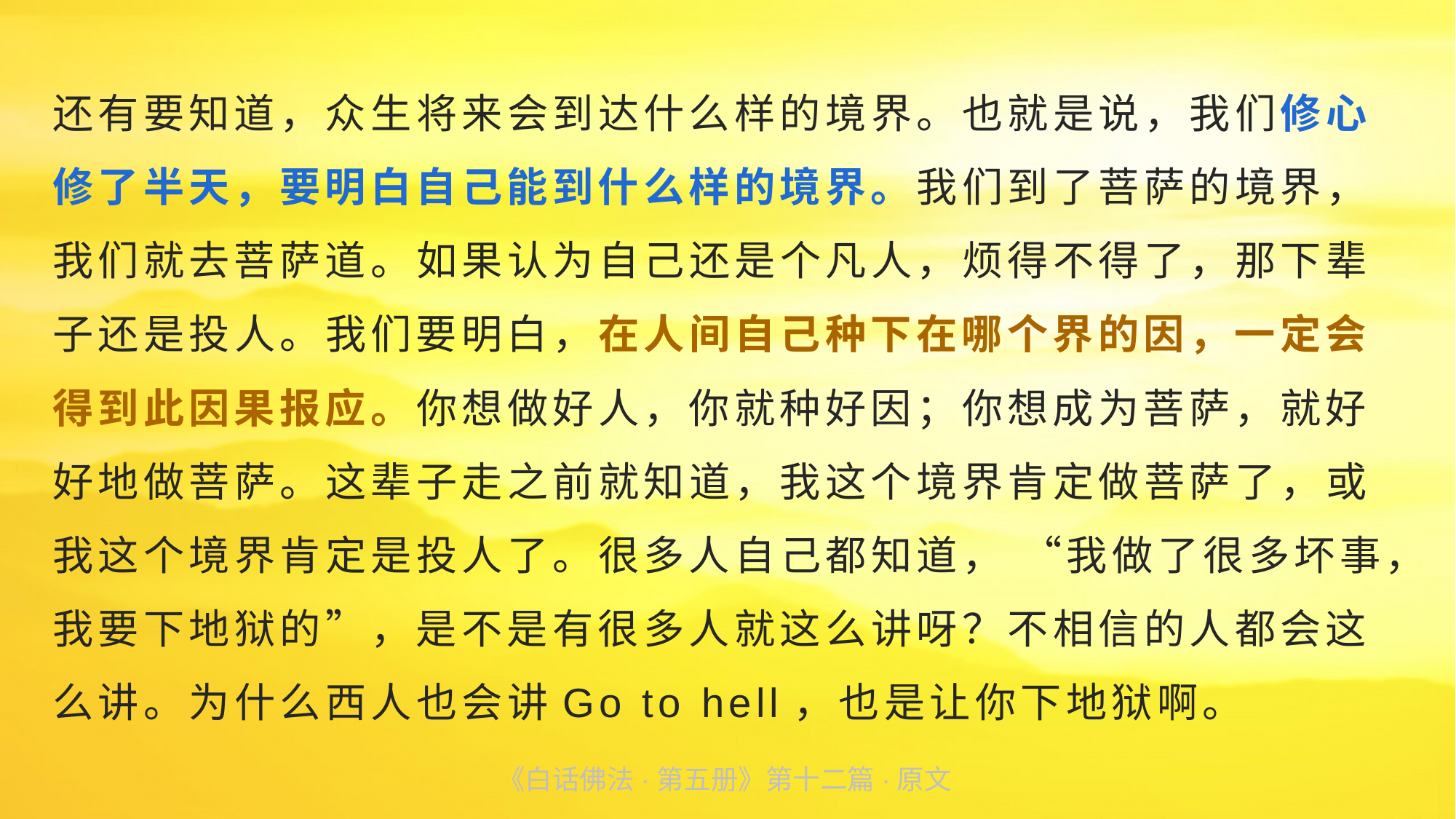

还有要知道，众生将来会到达什么样的境界。也就是说，我们修心修了半天，要明白自己能到什么样的境界。我们到了菩萨的境界，我们就去菩萨道。如果认为自己还是个凡人，烦得不得了，那下辈子还是投人。我们要明白，在人间自己种下在哪个界的因，一定会得到此因果报应。你想做好人，你就种好因；你想成为菩萨，就好好地做菩萨。这辈子走之前就知道，我这个境界肯定做菩萨了，或我这个境界肯定是投人了。很多人自己都知道， “我做了很多坏事，我要下地狱的”，是不是有很多人就这么讲呀？不相信的人都会这么讲。为什么西人也会讲Go to hell，也是让你下地狱啊。
《白话佛法·第五册》第十二篇·原文